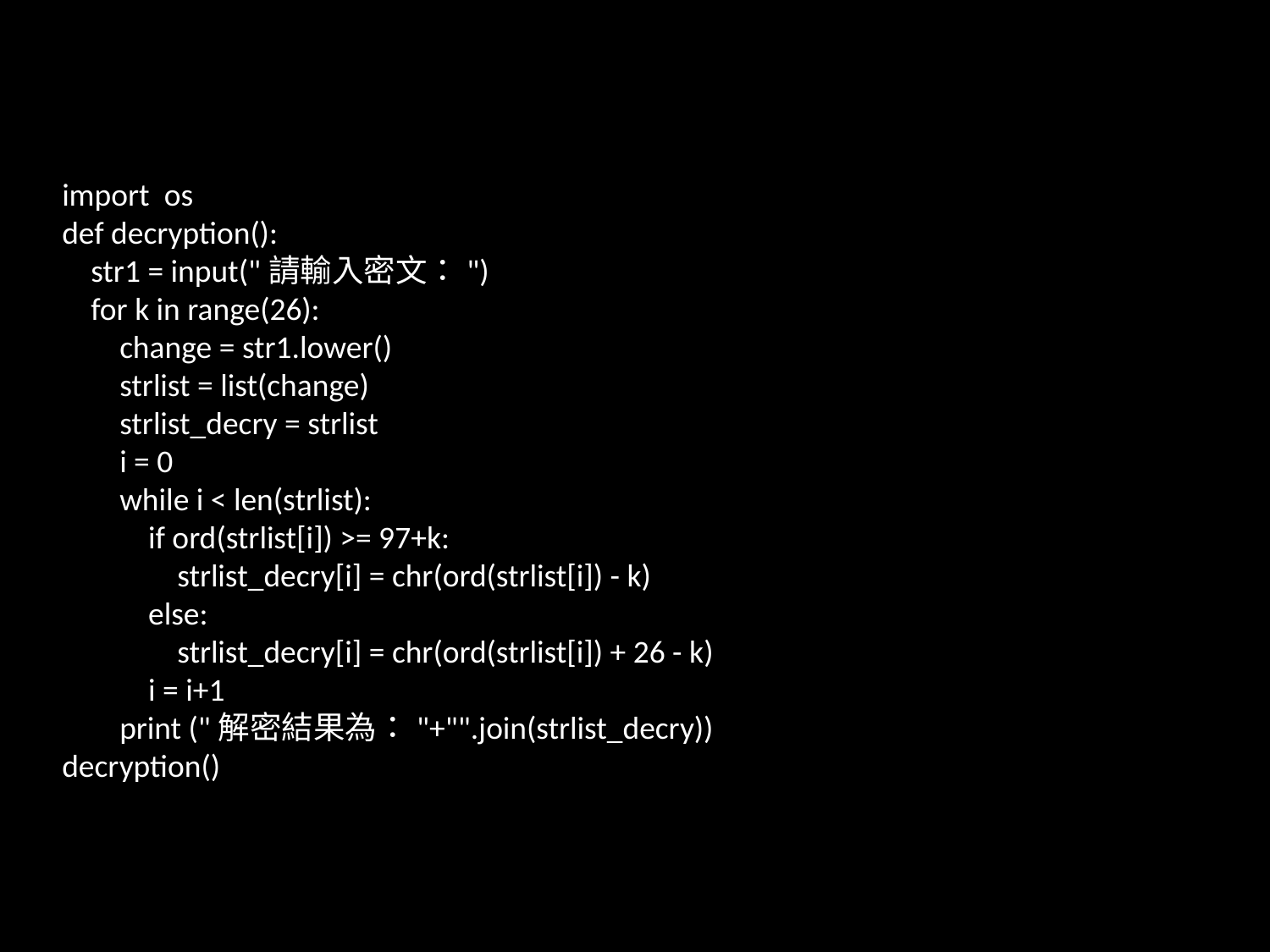

import  os
def decryption():
    str1 = input("請輸入密文：")
    for k in range(26):
        change = str1.lower()
        strlist = list(change)
        strlist_decry = strlist
        i = 0
        while i < len(strlist):
            if ord(strlist[i]) >= 97+k:
                strlist_decry[i] = chr(ord(strlist[i]) - k)
            else:
                strlist_decry[i] = chr(ord(strlist[i]) + 26 - k)
            i = i+1
        print ("解密結果為："+"".join(strlist_decry))
decryption()